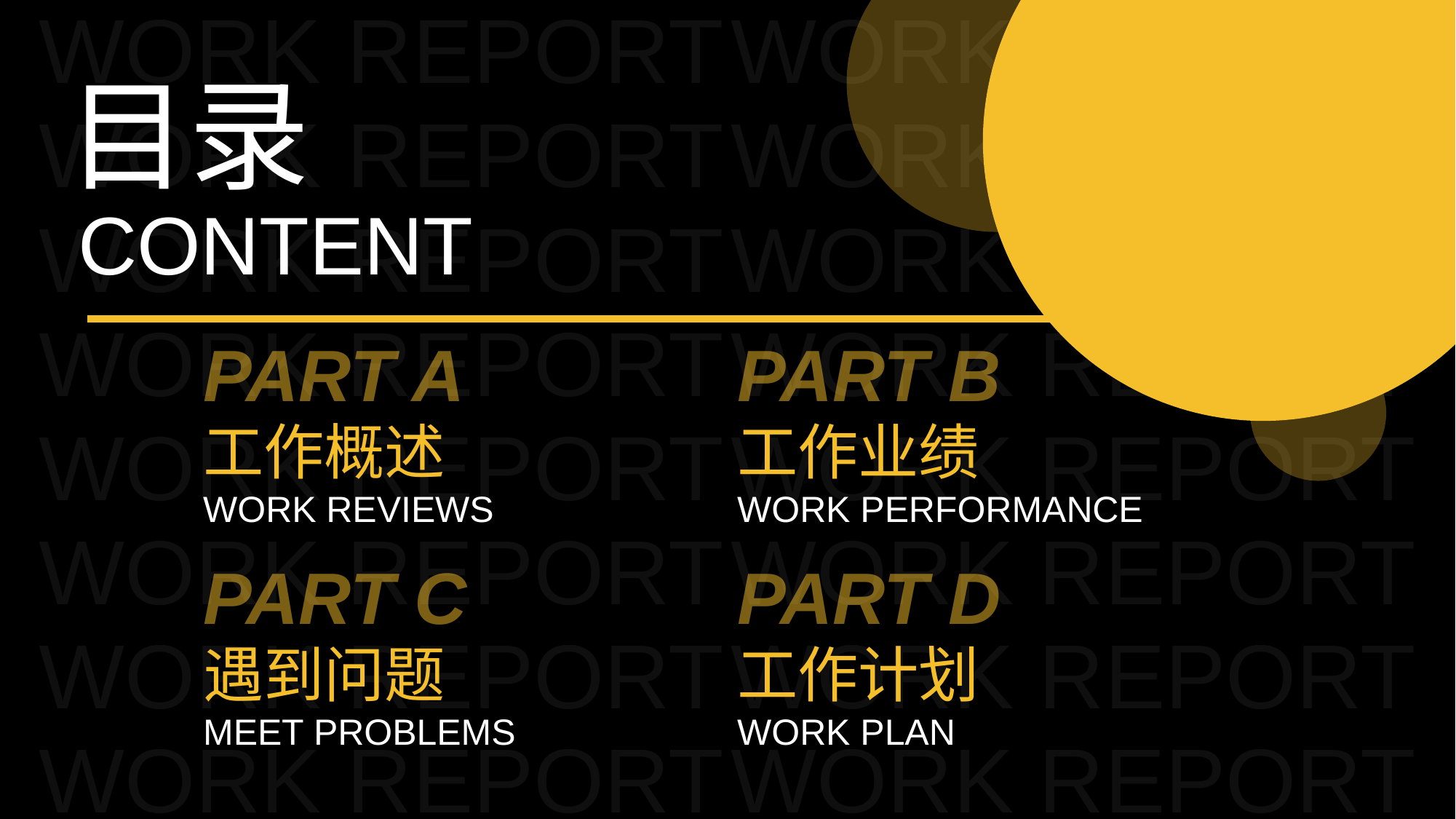

PART A
PART B
工作概述
工作业绩
WORK REVIEWS
WORK PERFORMANCE
PART C
PART D
遇到问题
工作计划
MEET PROBLEMS
WORK PLAN